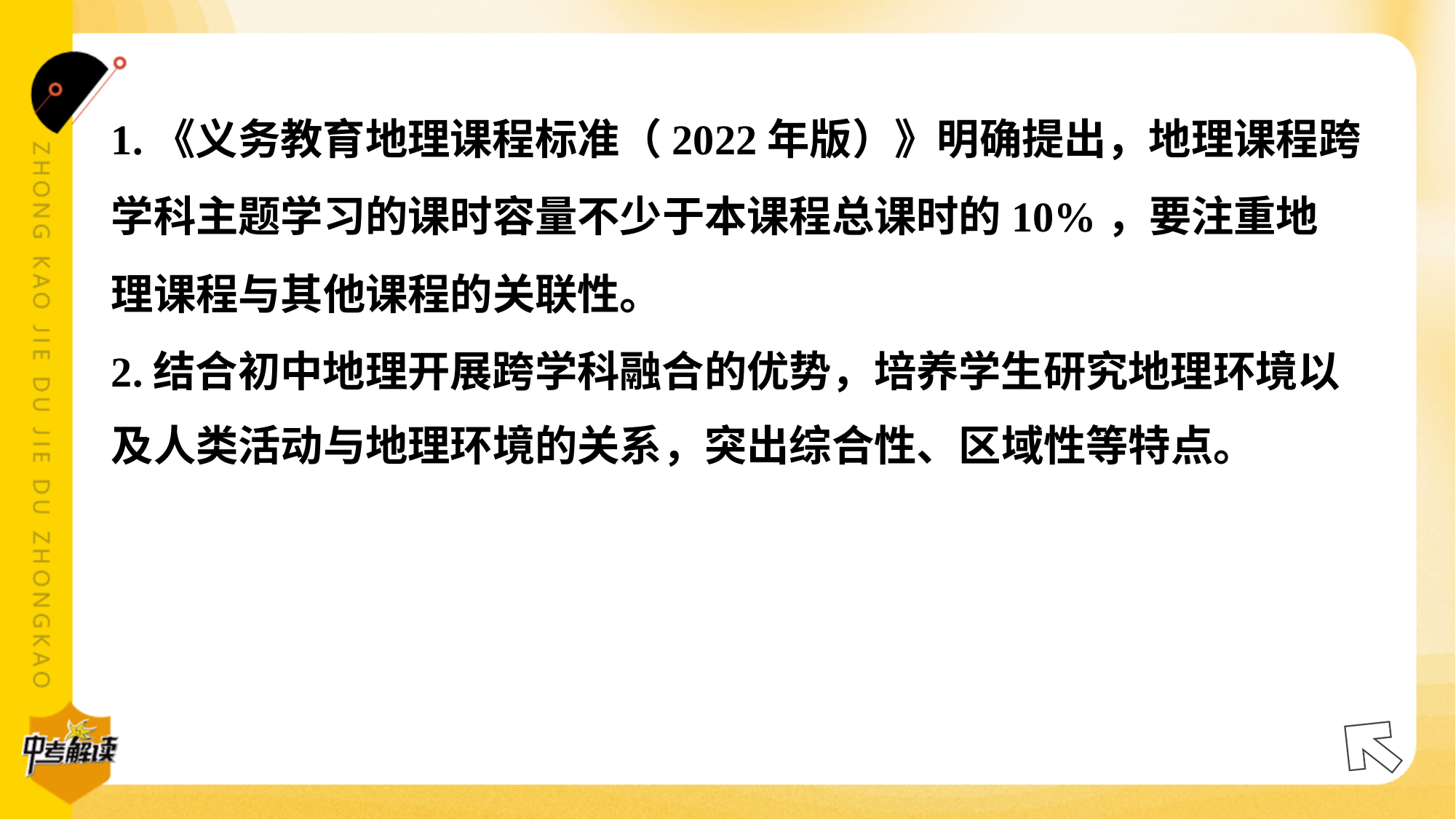

1.《义务教育地理课程标准（2022年版）》明确提出，地理课程跨
学科主题学习的课时容量不少于本课程总课时的10%，要注重地
理课程与其他课程的关联性。
2.结合初中地理开展跨学科融合的优势，培养学生研究地理环境以
及人类活动与地理环境的关系，突出综合性、区域性等特点。